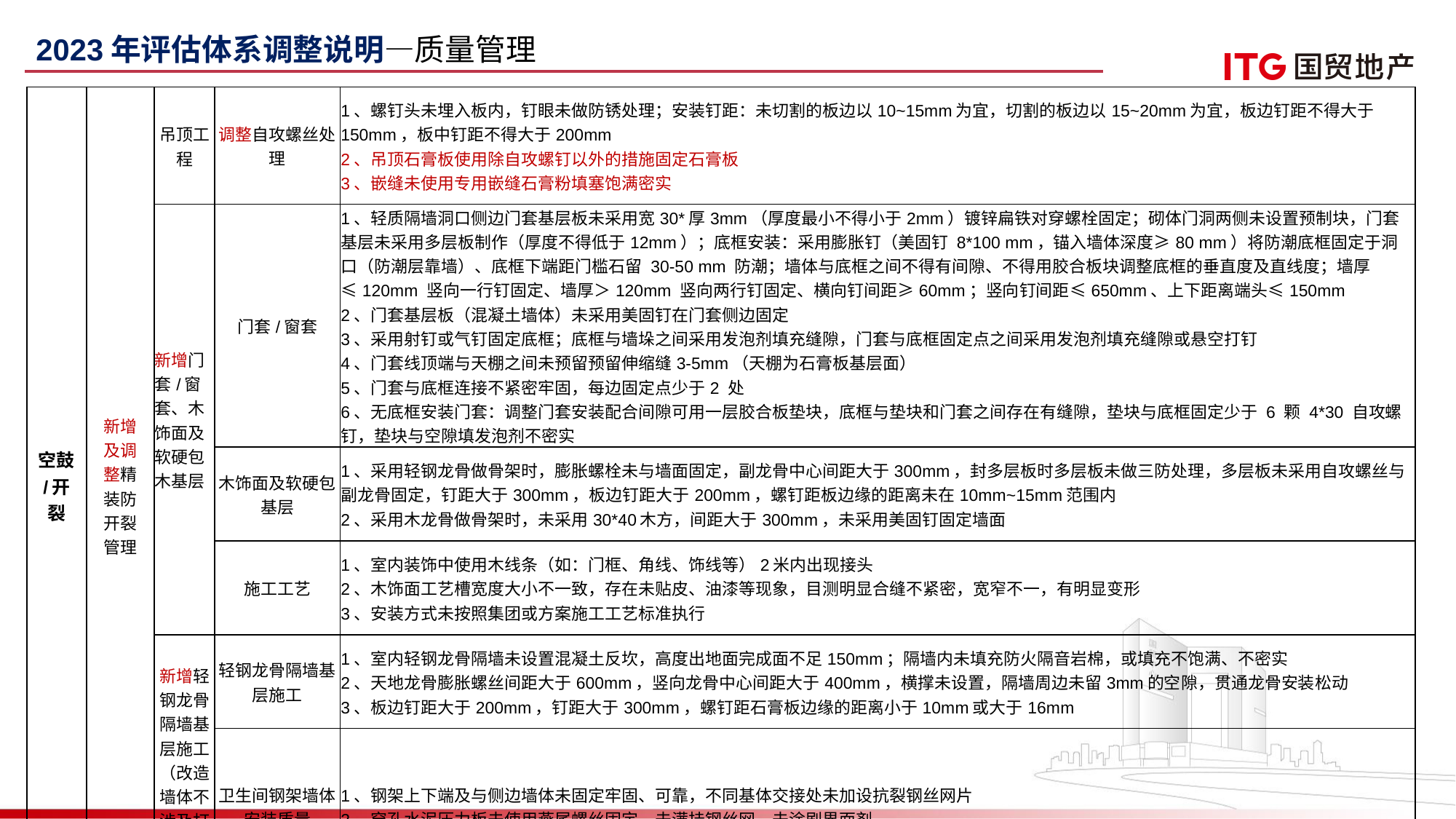

2023年评估体系调整说明—质量管理

| 空鼓/开裂 | 新增及调整精装防开裂管理 | 吊顶工程 | 调整自攻螺丝处理 | 1、螺钉头未埋入板内，钉眼未做防锈处理；安装钉距：未切割的板边以10~15mm为宜，切割的板边以15~20mm为宜，板边钉距不得大于150mm，板中钉距不得大于200mm 2、吊顶石膏板使用除自攻螺钉以外的措施固定石膏板 3、嵌缝未使用专用嵌缝石膏粉填塞饱满密实 |
| --- | --- | --- | --- | --- |
|  |  | 新增门套/窗套、木饰面及软硬包木基层 | 门套/窗套 | 1、轻质隔墙洞口侧边门套基层板未采用宽30\*厚3mm（厚度最小不得小于2mm）镀锌扁铁对穿螺栓固定；砌体门洞两侧未设置预制块，门套基层未采用多层板制作（厚度不得低于12mm）；底框安装：采用膨胀钉（美固钉 8\*100 mm，锚入墙体深度≥80 mm）将防潮底框固定于洞口（防潮层靠墙）、底框下端距门槛石留 30-50 mm 防潮；墙体与底框之间不得有间隙、不得用胶合板块调整底框的垂直度及直线度；墙厚≤120mm 竖向一行钉固定、墙厚＞120mm 竖向两行钉固定、横向钉间距≥60mm；竖向钉间距≤650mm、上下距离端头≤150mm 2、门套基层板（混凝土墙体）未采用美固钉在门套侧边固定 3、采用射钉或气钉固定底框；底框与墙垛之间采用发泡剂填充缝隙，门套与底框固定点之间采用发泡剂填充缝隙或悬空打钉 4、门套线顶端与天棚之间未预留预留伸缩缝3-5mm（天棚为石膏板基层面） 5、门套与底框连接不紧密牢固，每边固定点少于2 处 6、无底框安装门套：调整门套安装配合间隙可用一层胶合板垫块，底框与垫块和门套之间存在有缝隙，垫块与底框固定少于 6 颗 4\*30 自攻螺钉，垫块与空隙填发泡剂不密实 |
|  |  |  | 木饰面及软硬包基层 | 1、采用轻钢龙骨做骨架时，膨胀螺栓未与墙面固定，副龙骨中心间距大于300mm，封多层板时多层板未做三防处理，多层板未采用自攻螺丝与副龙骨固定，钉距大于300mm，板边钉距大于200mm，螺钉距板边缘的距离未在10mm~15mm范围内 2、采用木龙骨做骨架时，未采用30\*40木方，间距大于300mm，未采用美固钉固定墙面 |
|  |  |  | 施工工艺 | 1、室内装饰中使用木线条（如：门框、角线、饰线等）2米内出现接头 2、木饰面工艺槽宽度大小不一致，存在未贴皮、油漆等现象，目测明显合缝不紧密，宽窄不一，有明显变形 3、安装方式未按照集团或方案施工工艺标准执行 |
|  |  | 新增轻钢龙骨隔墙基层施工 （改造墙体不涉及打分） | 轻钢龙骨隔墙基层施工 | 1、室内轻钢龙骨隔墙未设置混凝土反坎，高度出地面完成面不足150mm；隔墙内未填充防火隔音岩棉，或填充不饱满、不密实 2、天地龙骨膨胀螺丝间距大于600mm，竖向龙骨中心间距大于400mm，横撑未设置，隔墙周边未留3mm的空隙，贯通龙骨安装松动 3、板边钉距大于200mm，钉距大于300mm，螺钉距石膏板边缘的距离小于10mm或大于16mm |
|  |  |  | 卫生间钢架墙体安装质量 | 1、钢架上下端及与侧边墙体未固定牢固、可靠，不同基体交接处未加设抗裂钢丝网片 2、穿孔水泥压力板未使用燕尾螺丝固定、未满挂钢丝网、未涂刷界面剂 |